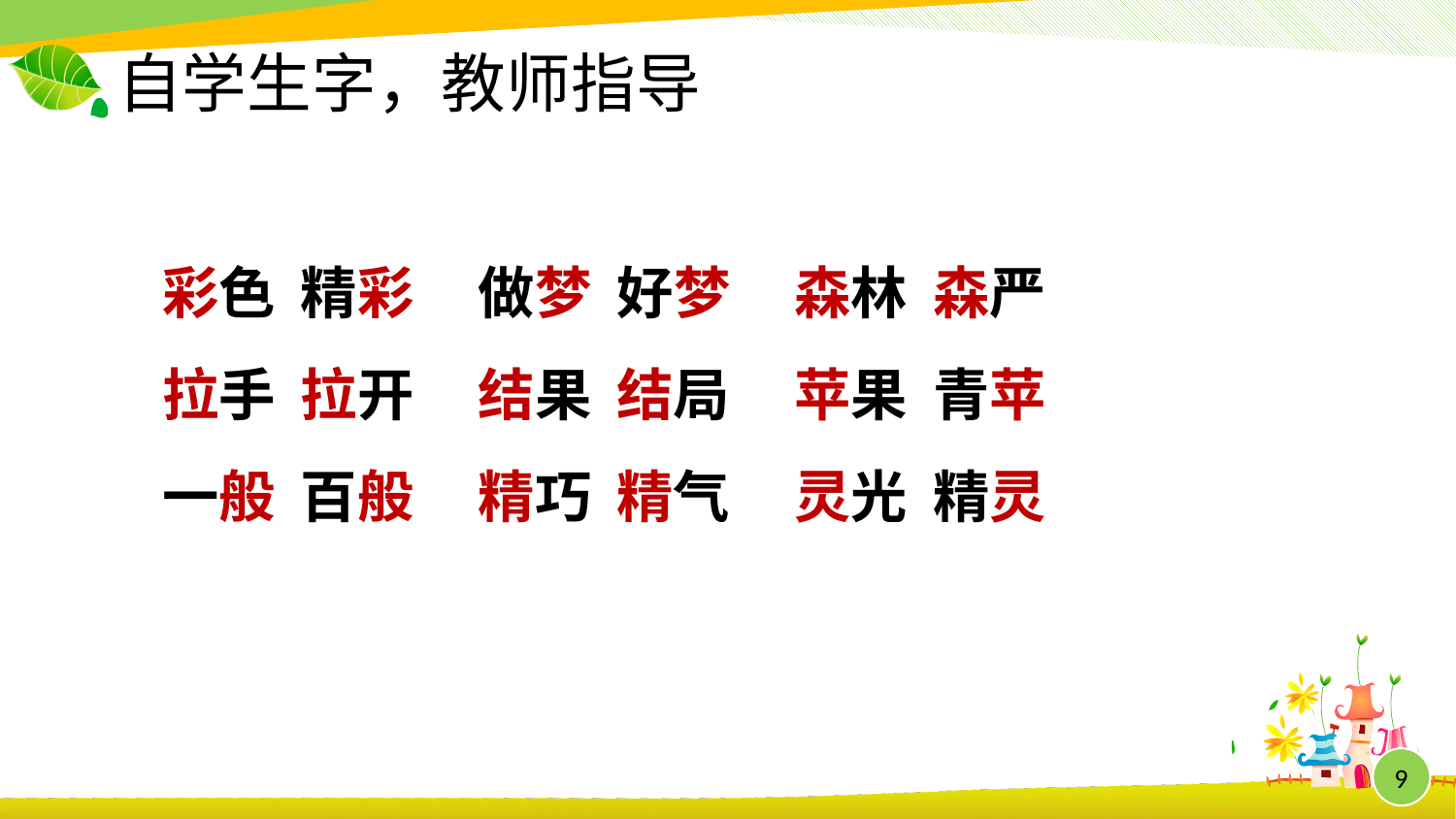

# 自学生字，教师指导
彩色  精彩     做梦  好梦     森林  森严
拉手  拉开     结果  结局     苹果  青苹
一般  百般     精巧  精气     灵光  精灵